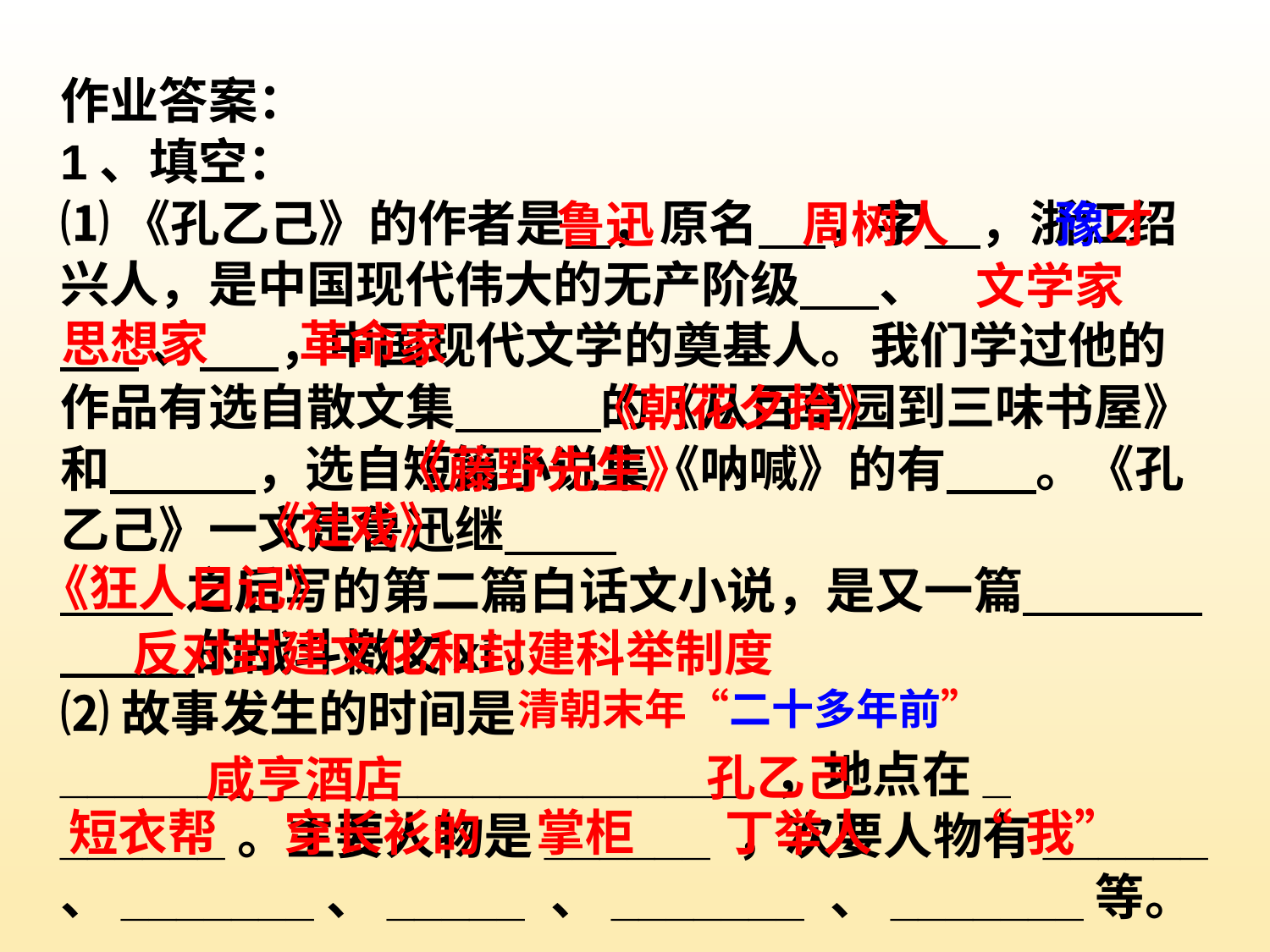

作业答案：
1、填空：
⑴《孔乙己》的作者是    ，原名      ，字     ，浙江绍兴人，是中国现代伟大的无产阶级       、
       、       ，中国现代文学的奠基人。我们学过他的作品有选自散文集             的《从百草园到三味书屋》和             ，选自短篇小说集《呐喊》的有        。《孔乙己》一文是鲁迅继
          之后写的第二篇白话文小说，是又一篇                             的战斗檄文xí。
⑵故事发生的时间是_________________________ ，地点在_ ______。主要人物是______ ，次要人物有______ 、_______、_____ 、_______ 、_______等。
鲁迅
周树人
豫才
文学家
思想家
革命家
《朝花夕拾》
《藤野先生》
《社戏》
《狂人日记》
反对封建文化和封建科举制度
清朝末年“二十多年前”
孔乙己
咸亨酒店
短衣帮
穿长衫的
 掌柜
 丁举人
 “我”